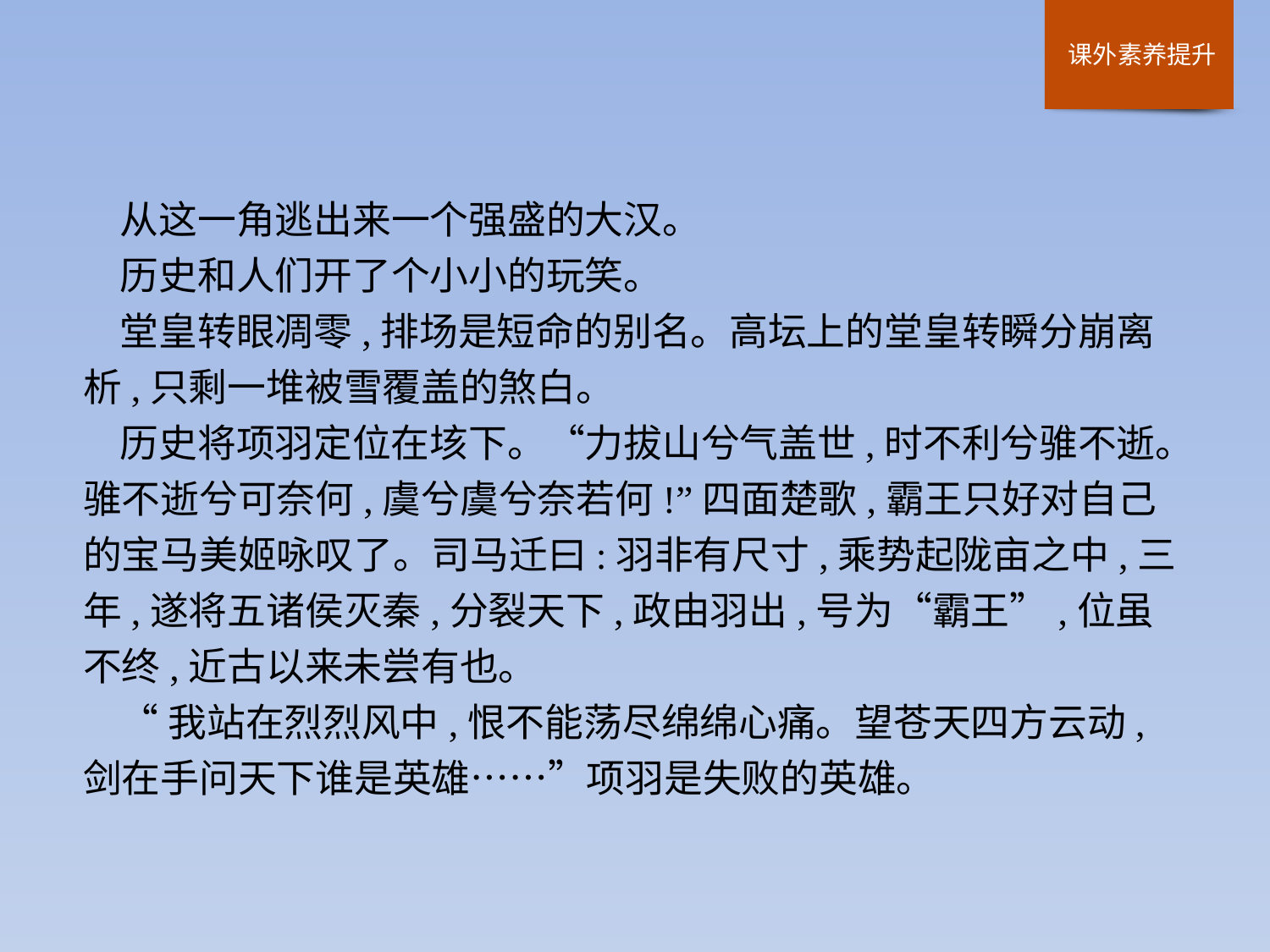

从这一角逃出来一个强盛的大汉。
历史和人们开了个小小的玩笑。
堂皇转眼凋零,排场是短命的别名。高坛上的堂皇转瞬分崩离析,只剩一堆被雪覆盖的煞白。
历史将项羽定位在垓下。“力拔山兮气盖世,时不利兮骓不逝。骓不逝兮可奈何,虞兮虞兮奈若何!”四面楚歌,霸王只好对自己的宝马美姬咏叹了。司马迁曰:羽非有尺寸,乘势起陇亩之中,三年,遂将五诸侯灭秦,分裂天下,政由羽出,号为“霸王”,位虽不终,近古以来未尝有也。
“我站在烈烈风中,恨不能荡尽绵绵心痛。望苍天四方云动,剑在手问天下谁是英雄……”项羽是失败的英雄。